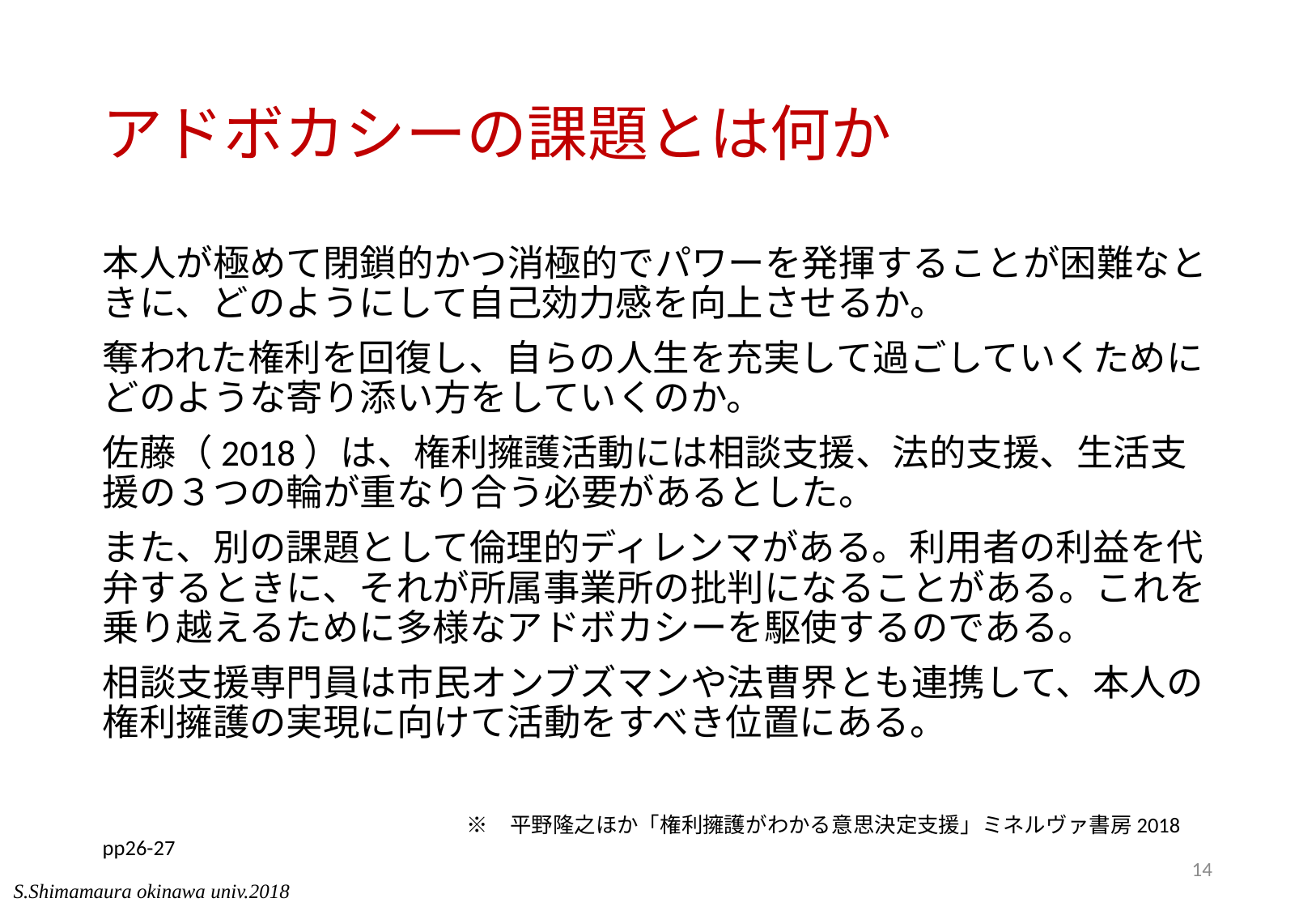

# アドボカシーの課題とは何か
本人が極めて閉鎖的かつ消極的でパワーを発揮することが困難なときに、どのようにして自己効力感を向上させるか。
奪われた権利を回復し、自らの人生を充実して過ごしていくためにどのような寄り添い方をしていくのか。
佐藤（2018）は、権利擁護活動には相談支援、法的支援、生活支援の３つの輪が重なり合う必要があるとした。
また、別の課題として倫理的ディレンマがある。利用者の利益を代弁するときに、それが所属事業所の批判になることがある。これを乗り越えるために多様なアドボカシーを駆使するのである。
相談支援専門員は市民オンブズマンや法曹界とも連携して、本人の権利擁護の実現に向けて活動をすべき位置にある。

　　　　　　　　　　　　　　　　　※　平野隆之ほか「権利擁護がわかる意思決定支援」ミネルヴァ書房2018　pp26-27

14
S.Shimamaura okinawa univ.2018